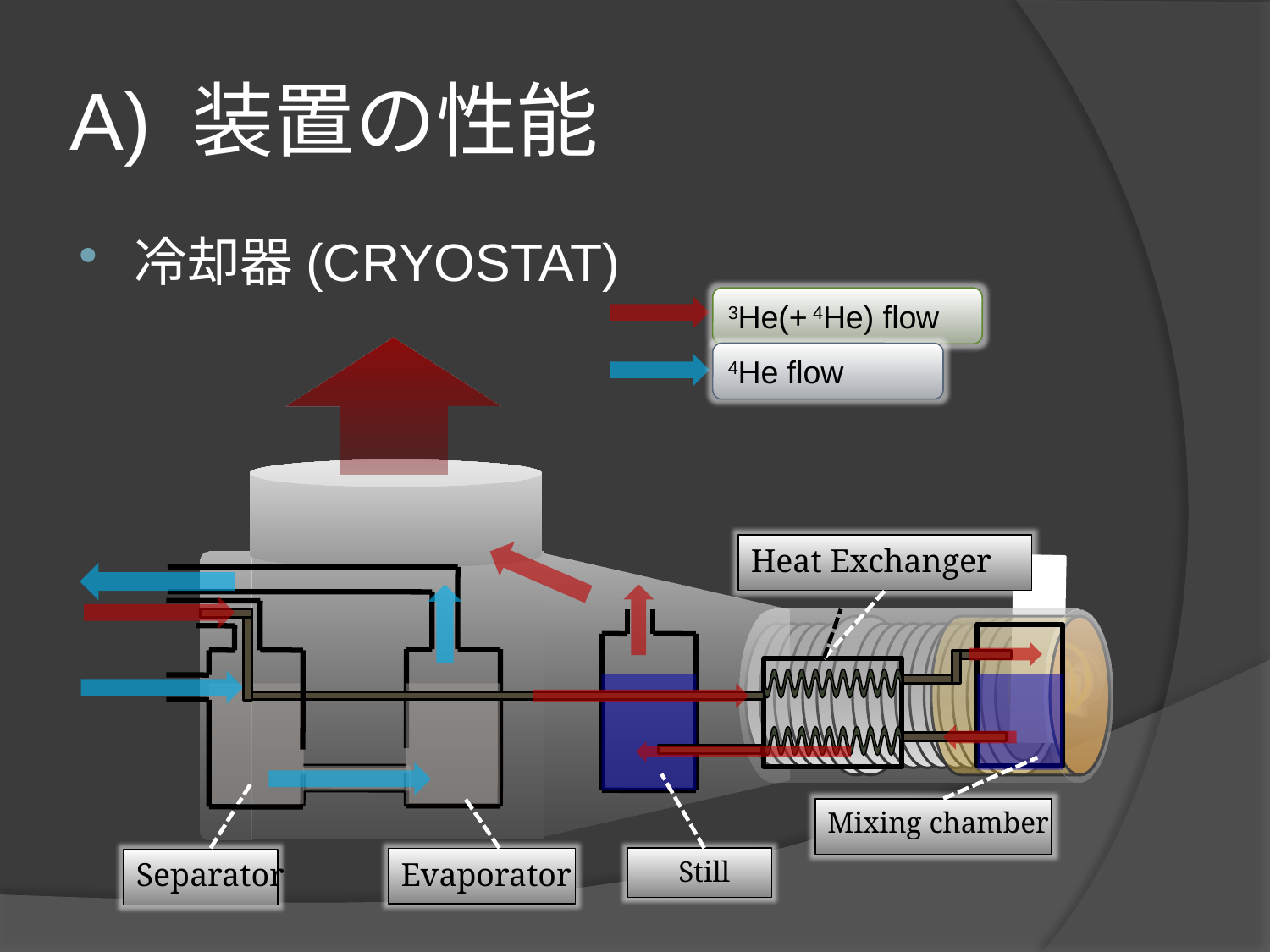

# A) 装置の性能
冷却器(CRYOSTAT)
3He(+ 4He) flow

4He flow

Heat Exchanger

Mixing chamber
Separator

Evaporator
Still